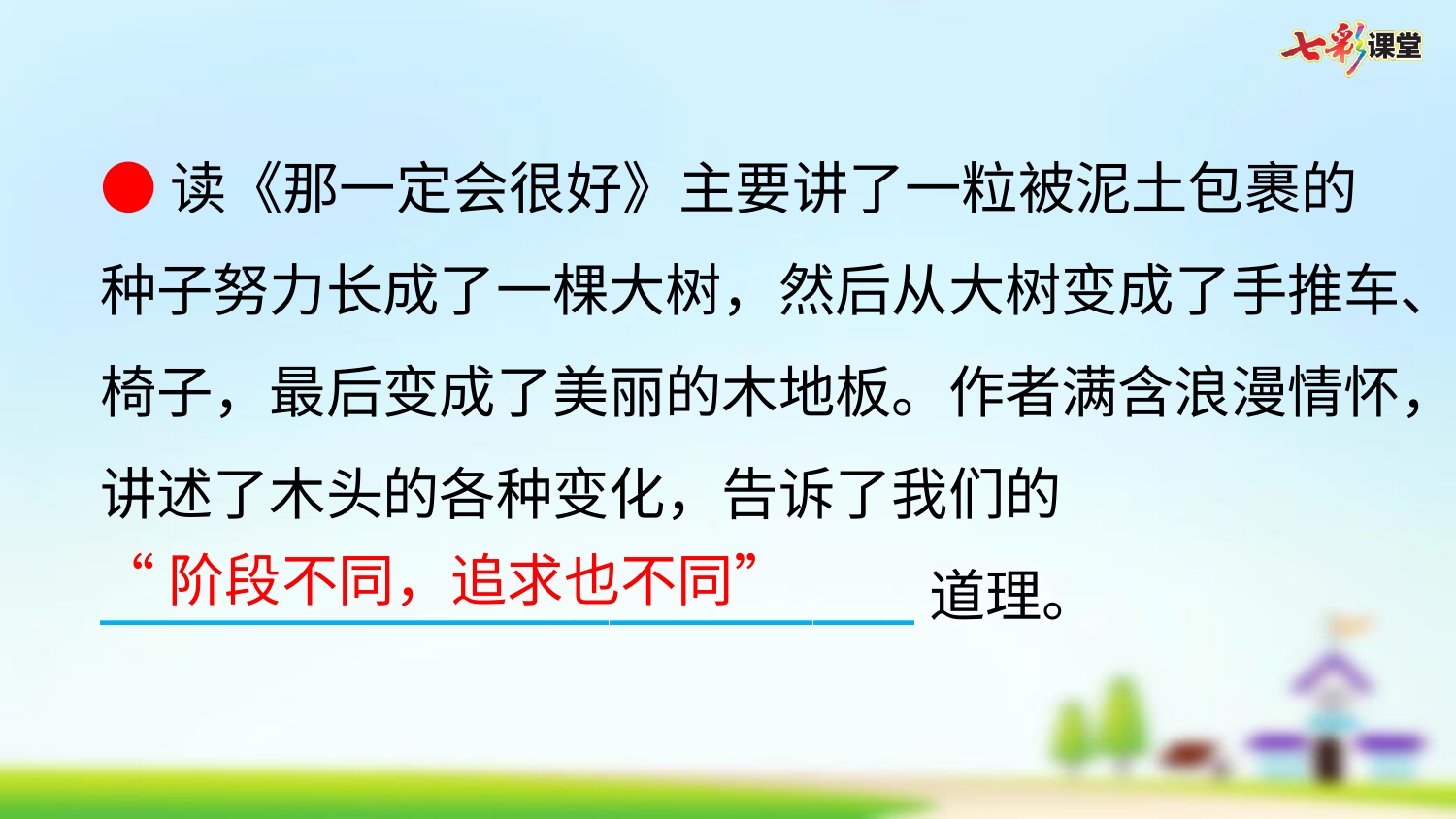

●读《那一定会很好》主要讲了一粒被泥土包裹的种子努力长成了一棵大树，然后从大树变成了手推车、椅子，最后变成了美丽的木地板。作者满含浪漫情怀，讲述了木头的各种变化，告诉了我们的________________________道理。
“阶段不同，追求也不同”